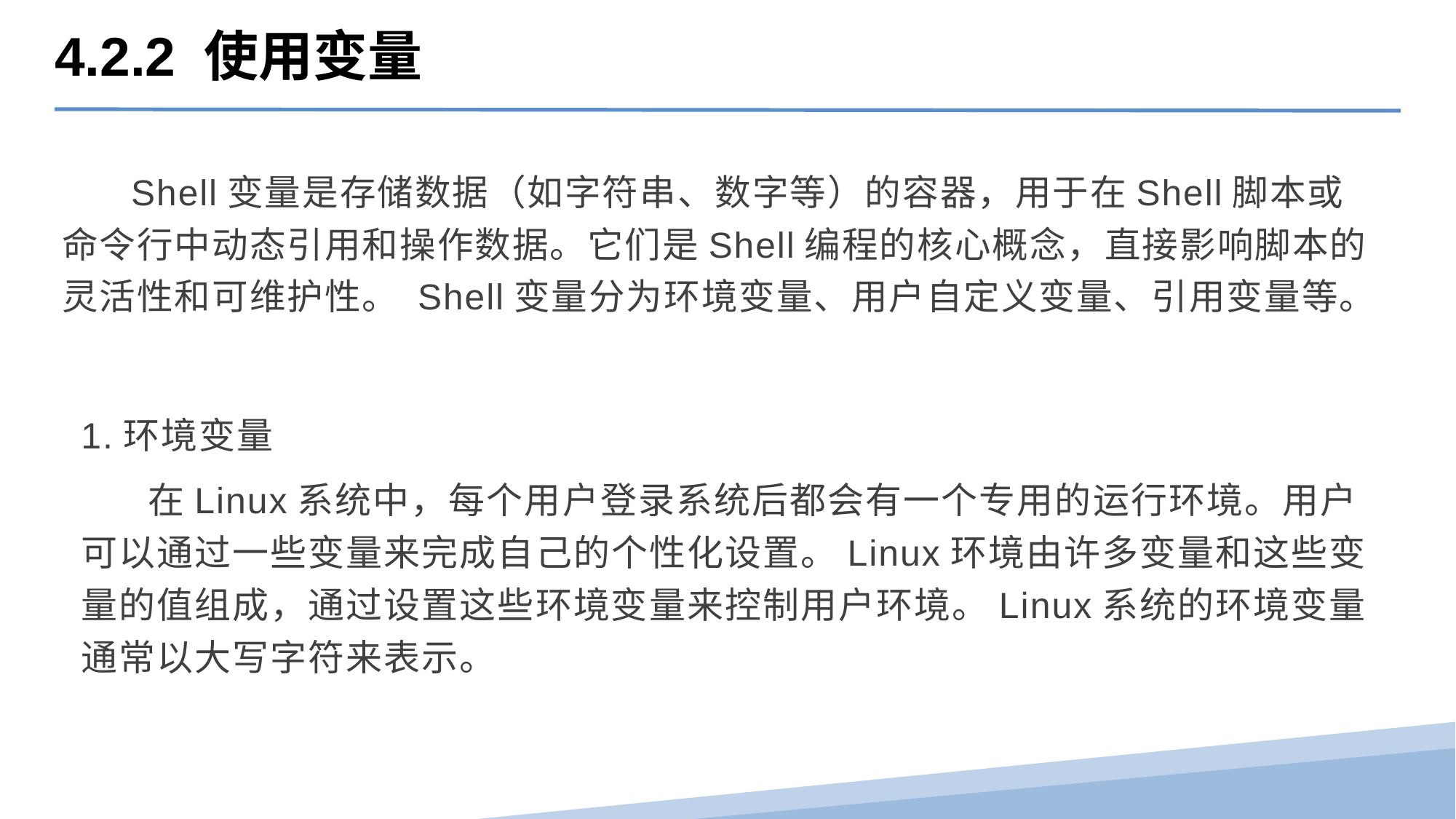

4.2.2 使用变量
      Shell变量是存储数据（如字符串、数字等）的容器，用于在Shell脚本或命令行中动态引用和操作数据。它们是Shell编程的核心概念，直接影响脚本的灵活性和可维护性。 Shell变量分为环境变量、用户自定义变量、引用变量等。
1.环境变量
      在Linux系统中，每个用户登录系统后都会有一个专用的运行环境。用户可以通过一些变量来完成自己的个性化设置。Linux环境由许多变量和这些变量的值组成，通过设置这些环境变量来控制用户环境。Linux系统的环境变量通常以大写字符来表示。